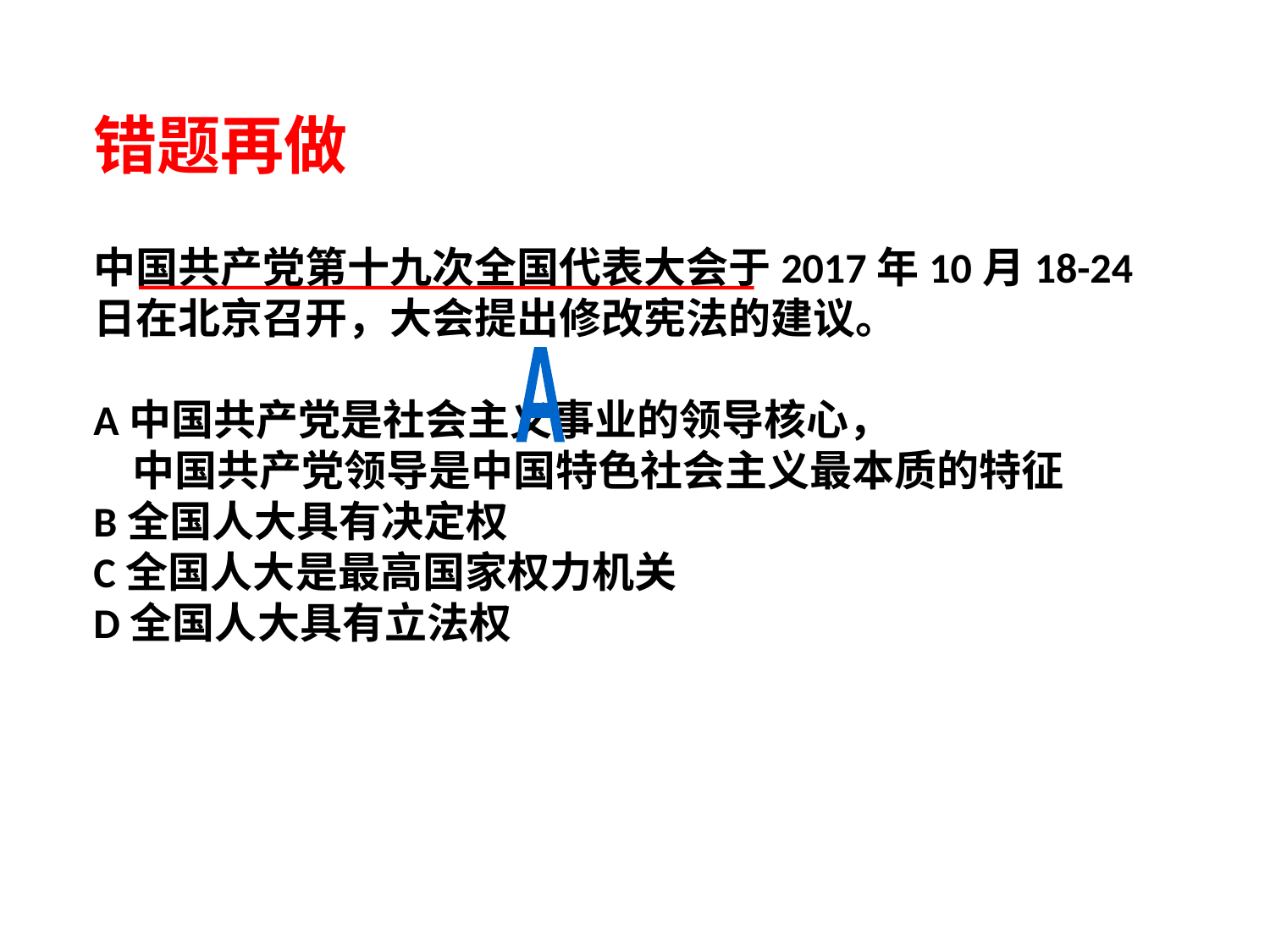

错题再做

中国共产党第十九次全国代表大会于2017年10月18-24
日在北京召开，大会提出修改宪法的建议。

A中国共产党是社会主义事业的领导核心，
   中国共产党领导是中国特色社会主义最本质的特征
B全国人大具有决定权
C全国人大是最高国家权力机关
D全国人大具有立法权
A